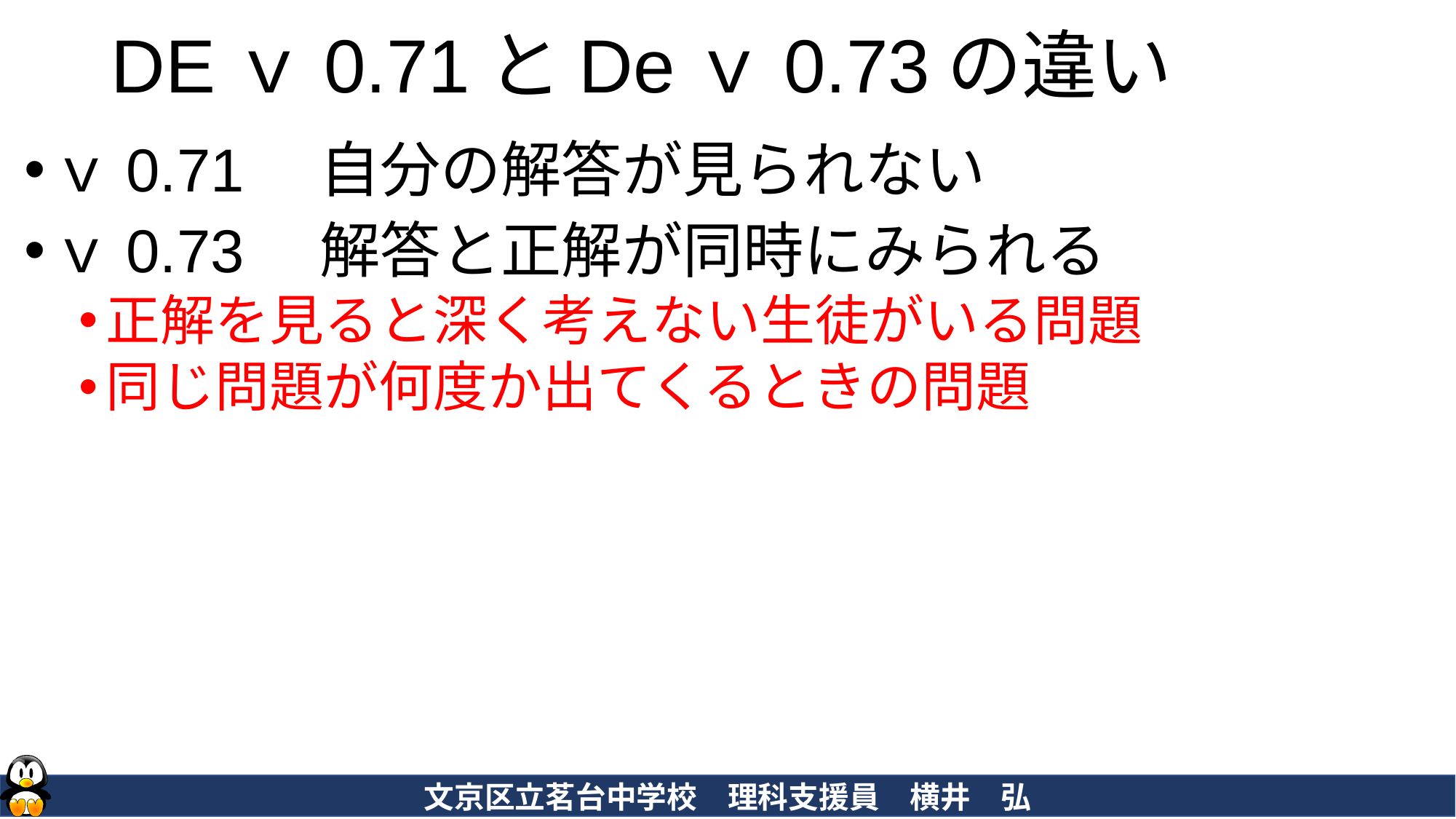

# DEｖ0.71とDeｖ0.73の違い
ｖ0.71　自分の解答が見られない
ｖ0.73　解答と正解が同時にみられる
正解を見ると深く考えない生徒がいる問題
同じ問題が何度か出てくるときの問題